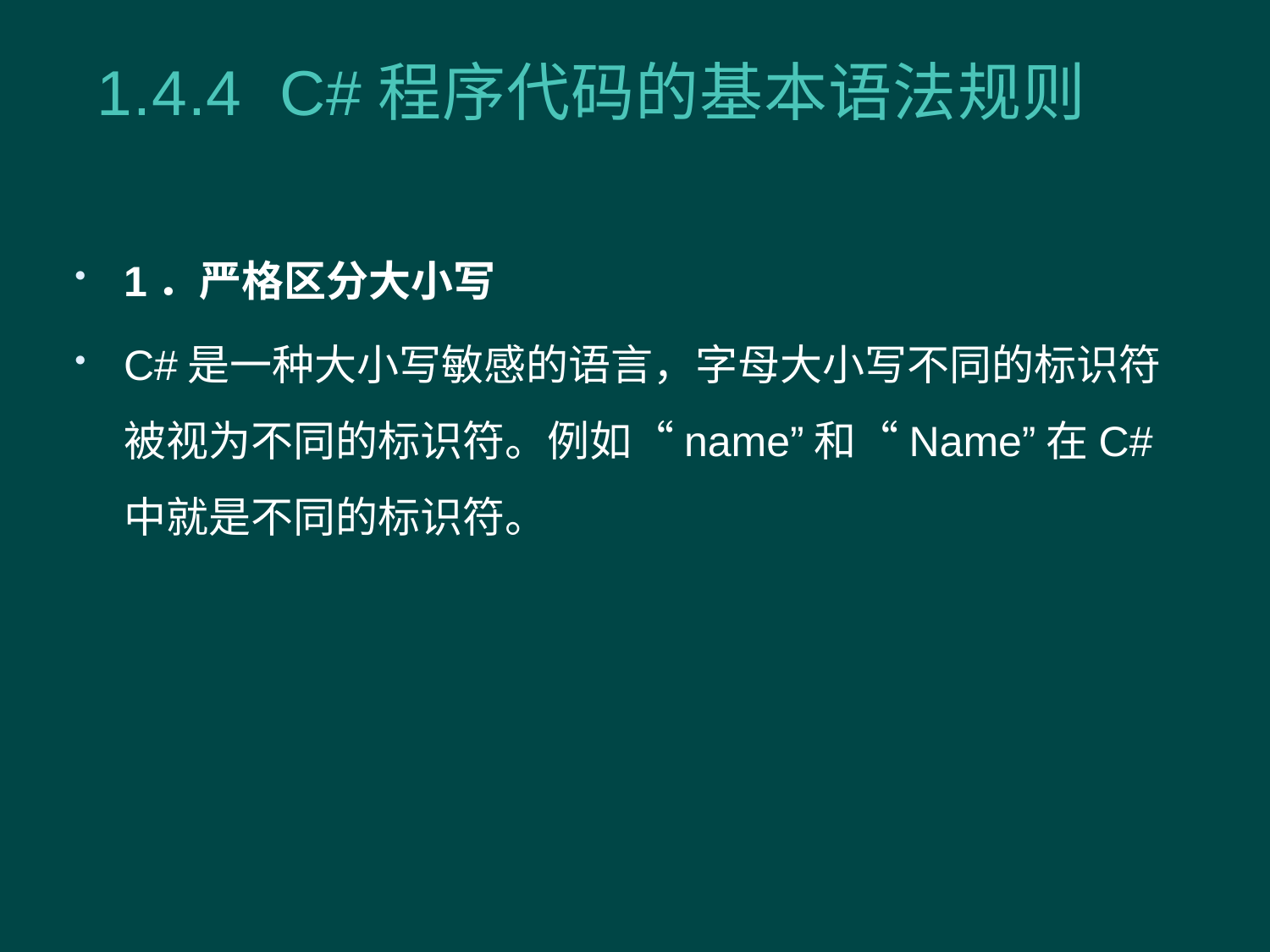

1.4.4  C#程序代码的基本语法规则

1．严格区分大小写
C#是一种大小写敏感的语言，字母大小写不同的标识符被视为不同的标识符。例如“name”和“Name”在C#中就是不同的标识符。